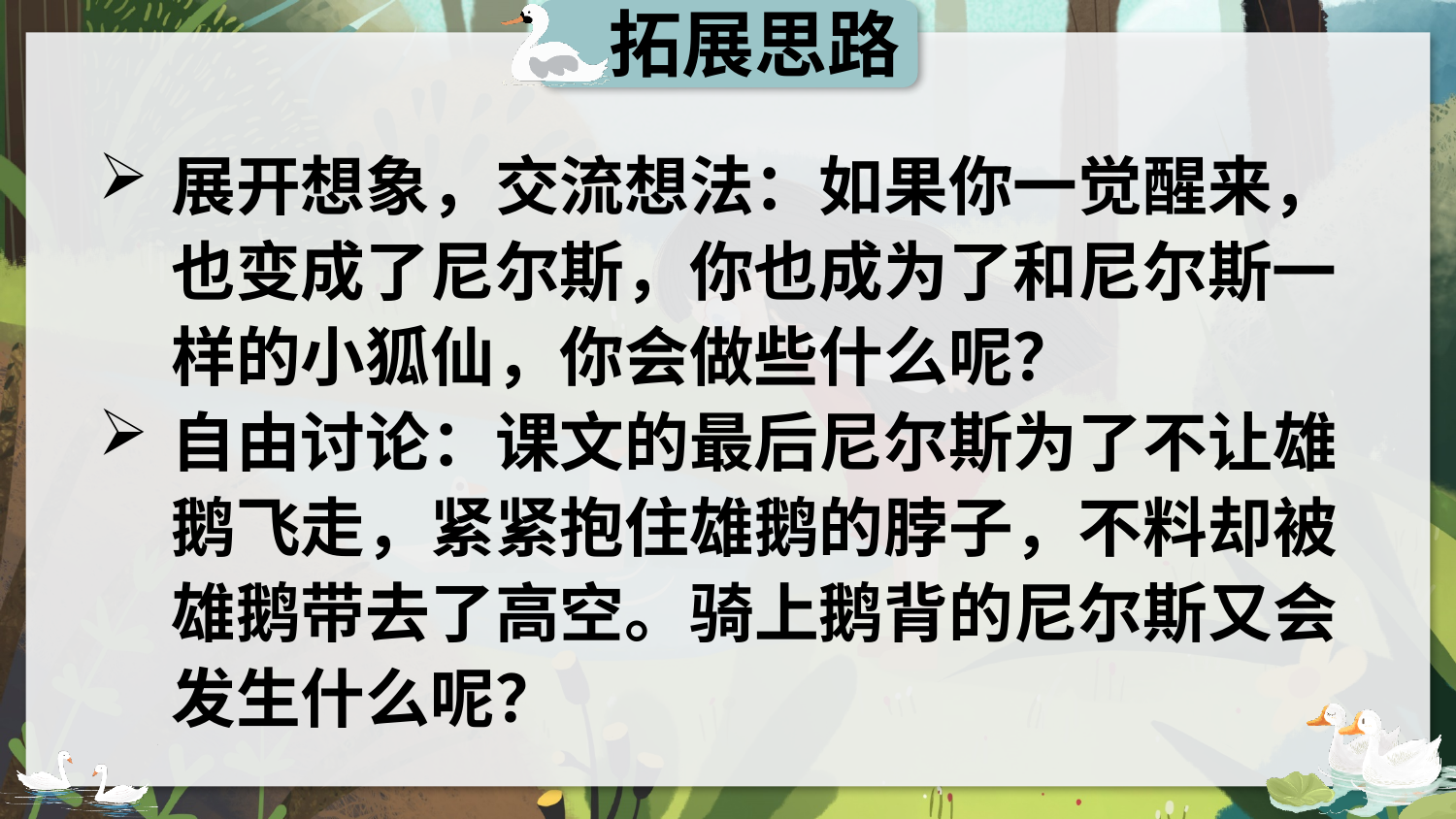

拓展思路
展开想象，交流想法：如果你一觉醒来，也变成了尼尔斯，你也成为了和尼尔斯一样的小狐仙，你会做些什么呢？
自由讨论：课文的最后尼尔斯为了不让雄鹅飞走，紧紧抱住雄鹅的脖子，不料却被雄鹅带去了高空。骑上鹅背的尼尔斯又会发生什么呢？